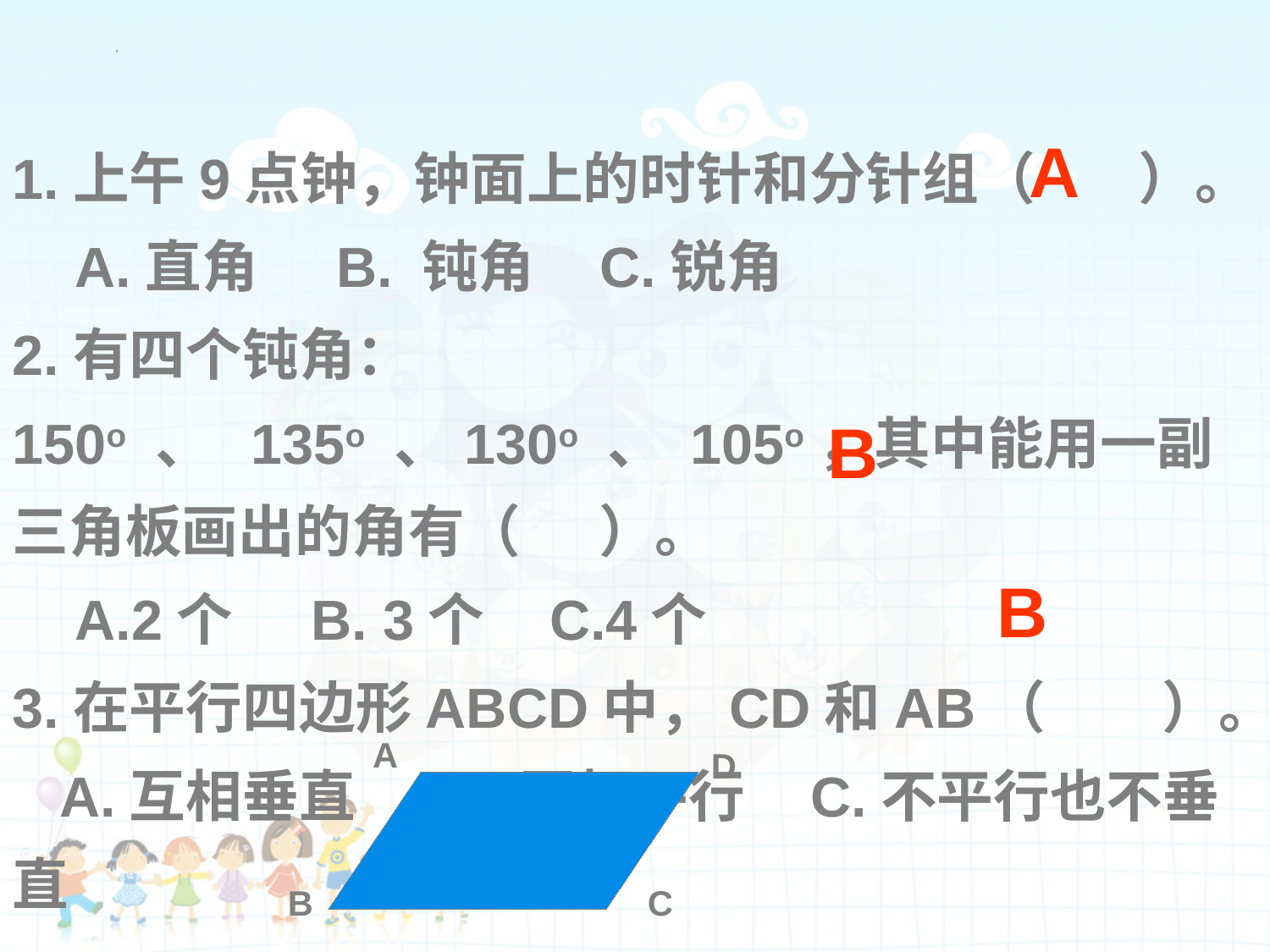

1.上午9点钟，钟面上的时针和分针组（        ）。
    A.直角     B. 钝角    C.锐角
2.有四个钝角：150o 、  135o 、130o 、 105o，其中能用一副三角板画出的角有（      ）。
    A.2个     B. 3个    C.4个
3.在平行四边形ABCD中，CD和AB（         ）。
   A.互相垂直     B. 互相平行    C.不平行也不垂直
A
B
B
A
D

B
C